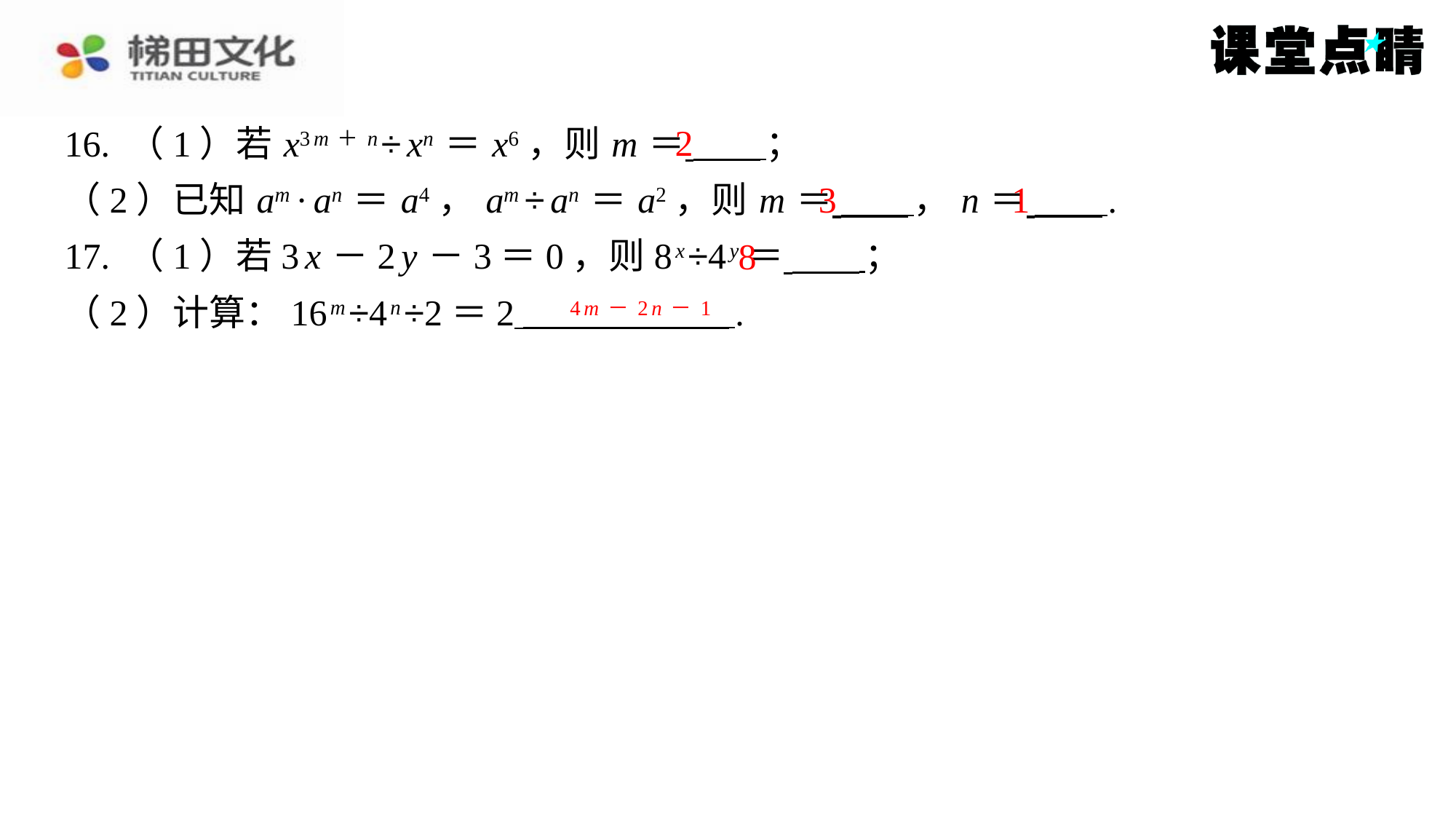

2
16. （1）若 x3 m＋ n ÷ xn ＝ x6，则 m ＝            ⁠；
（2）已知 am · an ＝ a4， am ÷ an ＝ a2，则 m ＝            ， n ＝            ⁠.
17. （1）若3 x －2 y －3＝0，则8 x ÷4 y ＝            ⁠；
（2）计算：16 m ÷4 n ÷2＝2                             ⁠.
3
1
8
4 m－2 n－1